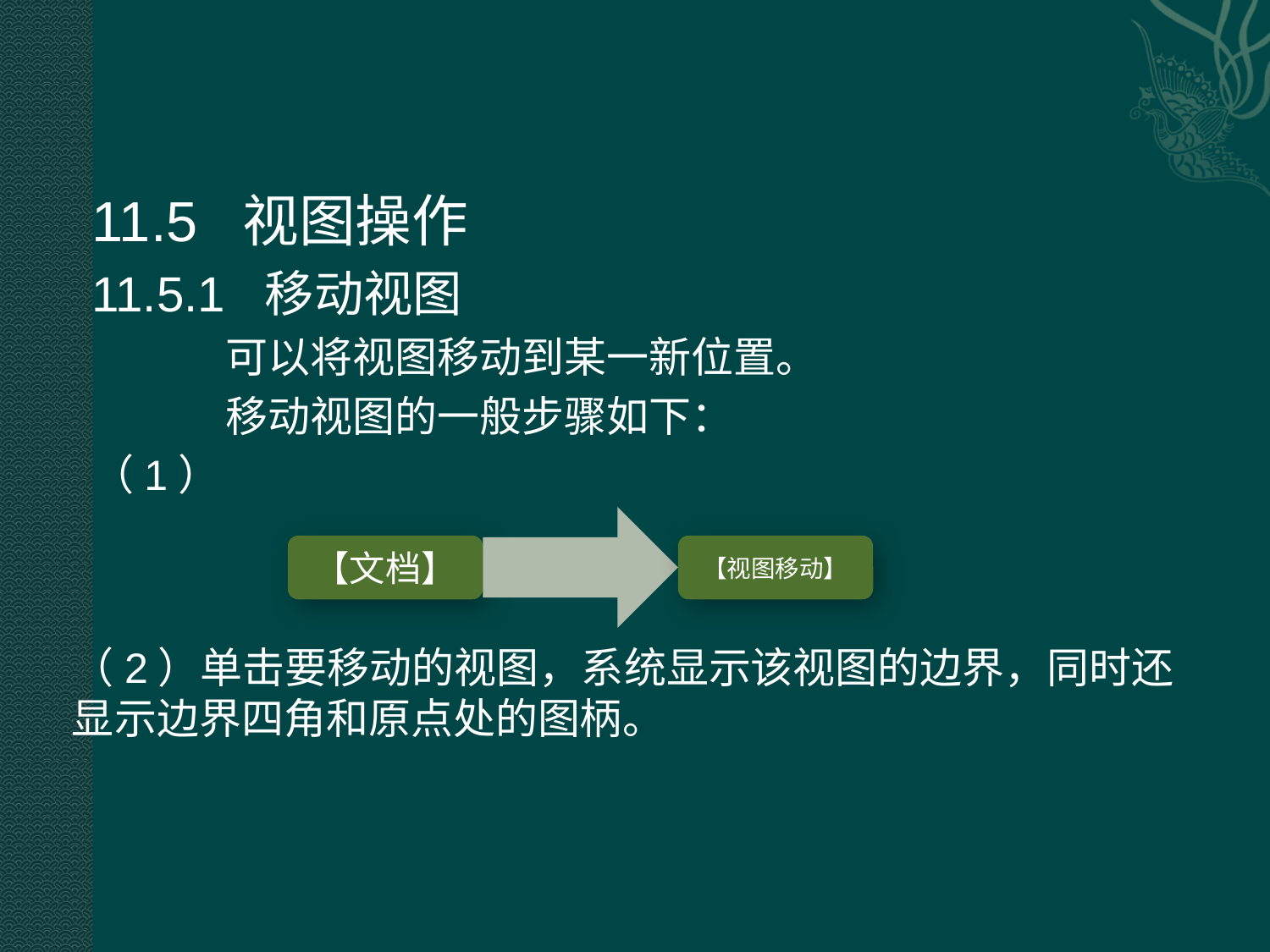

11.5  视图操作
11.5.1  移动视图
             可以将视图移动到某一新位置。
             移动视图的一般步骤如下：
（1）

【文档】
【视图移动】
（2）单击要移动的视图，系统显示该视图的边界，同时还显示边界四角和原点处的图柄。